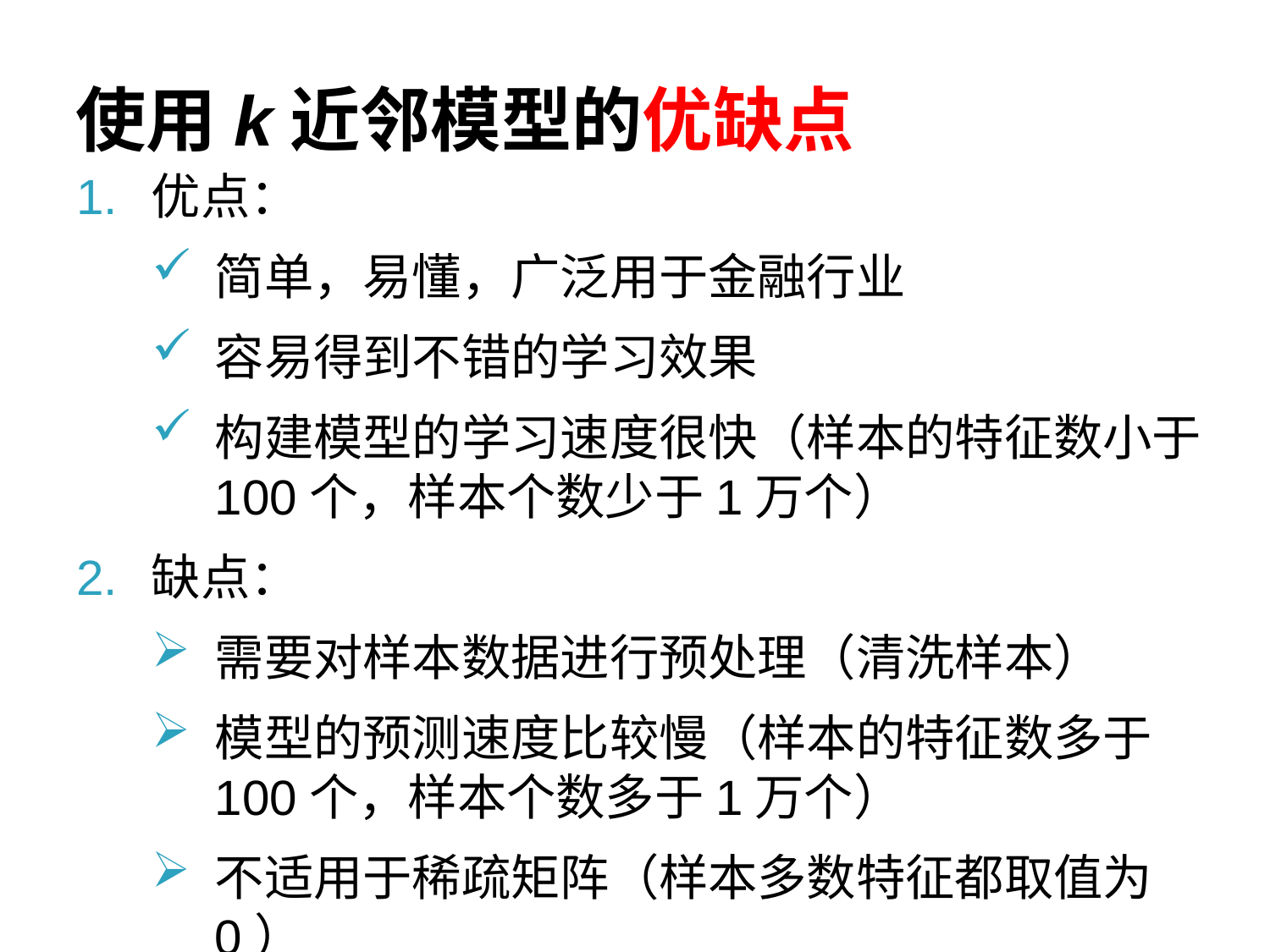

# 使用k近邻模型的优缺点
优点：
简单，易懂，广泛用于金融行业
容易得到不错的学习效果
构建模型的学习速度很快（样本的特征数小于100个，样本个数少于1万个）
缺点：
需要对样本数据进行预处理（清洗样本）
模型的预测速度比较慢（样本的特征数多于100个，样本个数多于1万个）
不适用于稀疏矩阵（样本多数特征都取值为0）